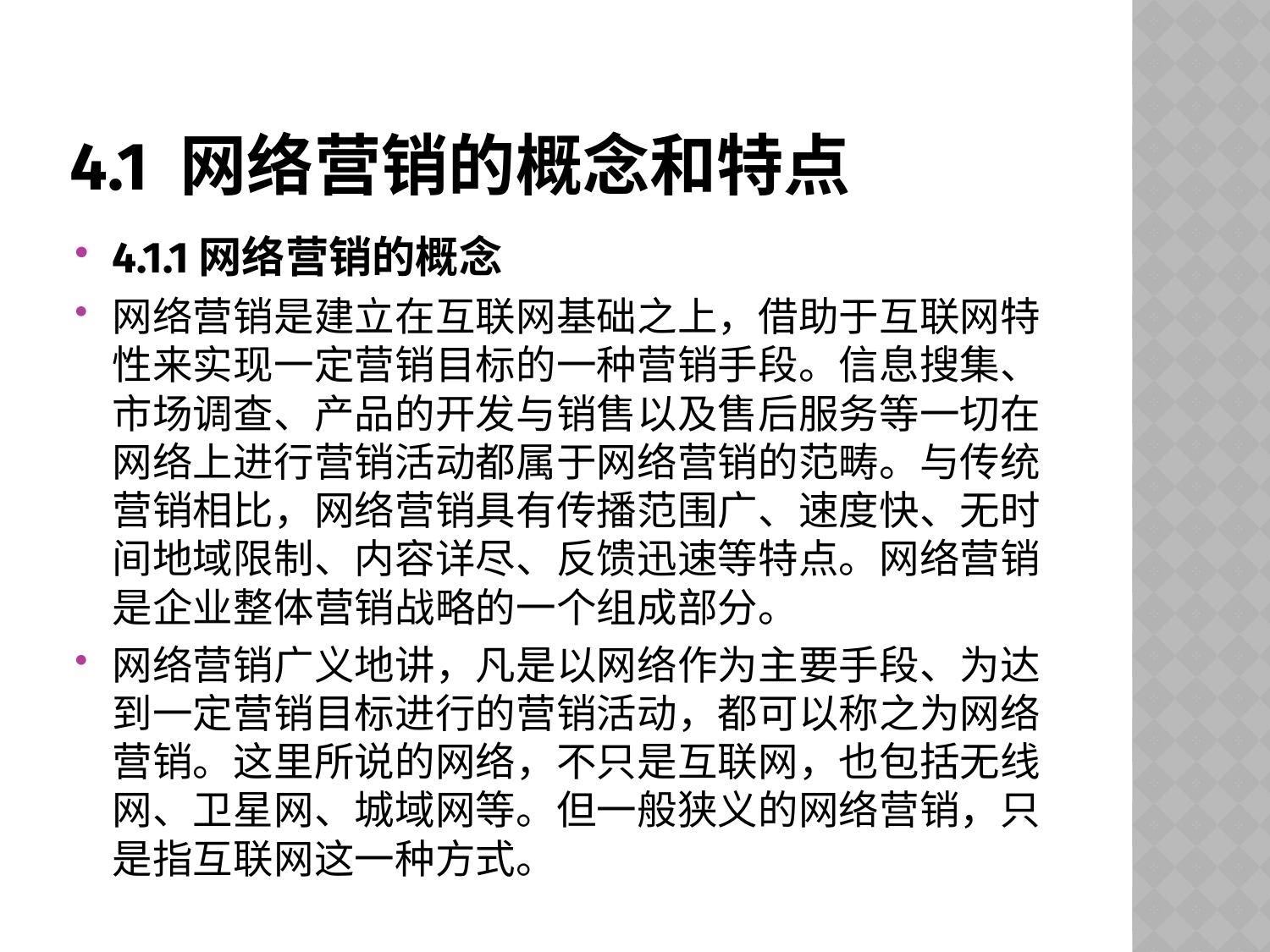

# 4.1 网络营销的概念和特点
4.1.1网络营销的概念
网络营销是建立在互联网基础之上，借助于互联网特性来实现一定营销目标的一种营销手段。信息搜集、市场调查、产品的开发与销售以及售后服务等一切在网络上进行营销活动都属于网络营销的范畴。与传统营销相比，网络营销具有传播范围广、速度快、无时间地域限制、内容详尽、反馈迅速等特点。网络营销是企业整体营销战略的一个组成部分。
网络营销广义地讲，凡是以网络作为主要手段、为达到一定营销目标进行的营销活动，都可以称之为网络营销。这里所说的网络，不只是互联网，也包括无线网、卫星网、城域网等。但一般狭义的网络营销，只是指互联网这一种方式。